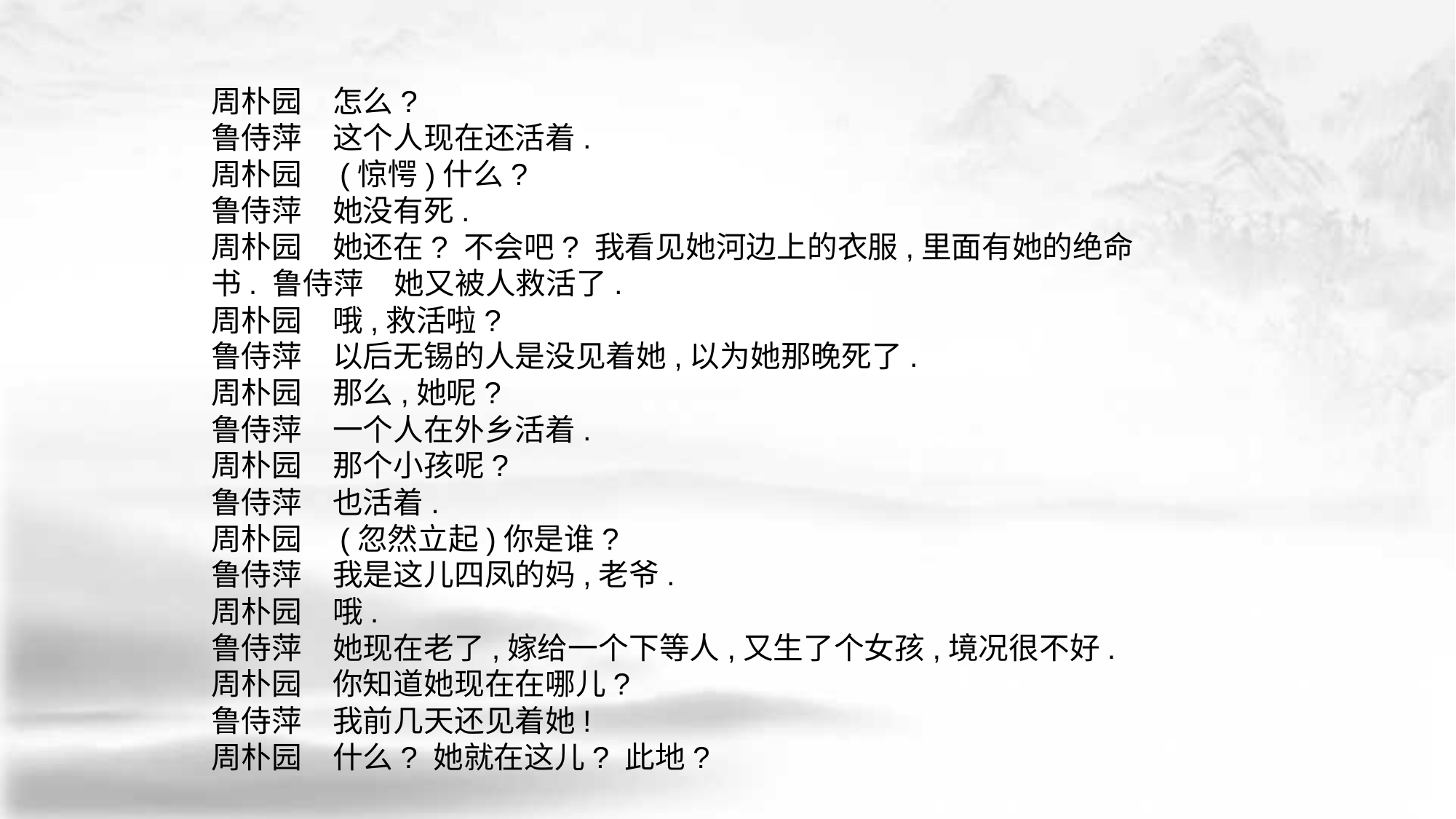

周朴园　怎么?
鲁侍萍　这个人现在还活着.
周朴园　(惊愕)什么?
鲁侍萍　她没有死.
周朴园　她还在? 不会吧? 我看见她河边上的衣服,里面有她的绝命书. 鲁侍萍　她又被人救活了.
周朴园　哦,救活啦?
鲁侍萍　以后无锡的人是没见着她,以为她那晚死了.
周朴园　那么,她呢?
鲁侍萍　一个人在外乡活着.
周朴园　那个小孩呢?
鲁侍萍　也活着.
周朴园　(忽然立起)你是谁?
鲁侍萍　我是这儿四凤的妈,老爷.
周朴园　哦.
鲁侍萍　她现在老了,嫁给一个下等人,又生了个女孩,境况很不好.
周朴园　你知道她现在在哪儿?
鲁侍萍　我前几天还见着她!
周朴园　什么? 她就在这儿? 此地?